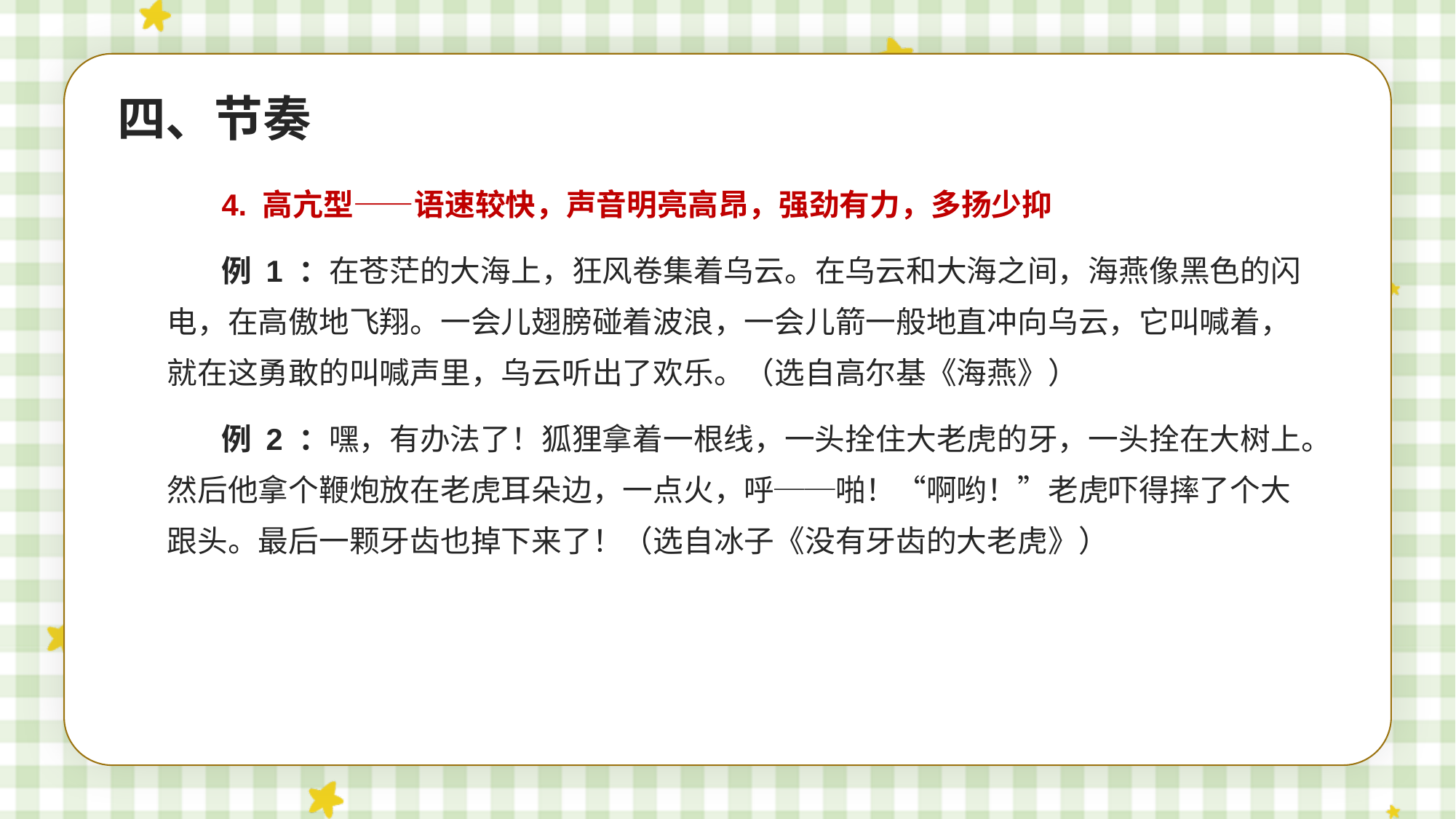

四、节奏
4. 高亢型——语速较快，声音明亮高昂，强劲有力，多扬少抑
例 1 ：在苍茫的大海上，狂风卷集着乌云。在乌云和大海之间，海燕像黑色的闪电，在高傲地飞翔。一会儿翅膀碰着波浪，一会儿箭一般地直冲向乌云，它叫喊着，就在这勇敢的叫喊声里，乌云听出了欢乐。（选自高尔基《海燕》）
例 2 ：嘿，有办法了！狐狸拿着一根线，一头拴住大老虎的牙，一头拴在大树上。然后他拿个鞭炮放在老虎耳朵边，一点火，呼──啪！“啊哟！”老虎吓得摔了个大跟头。最后一颗牙齿也掉下来了！（选自冰子《没有牙齿的大老虎》）